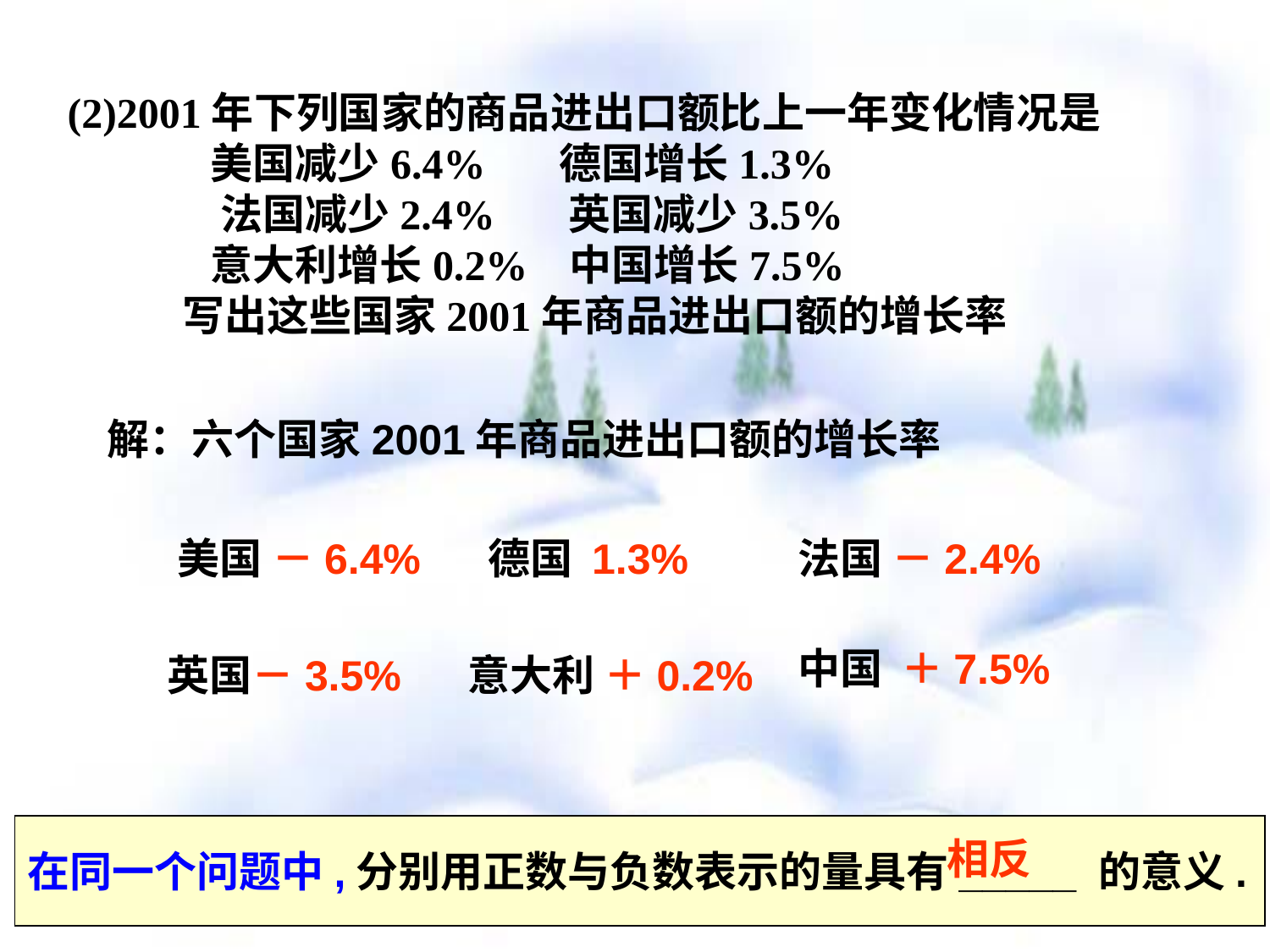

(2)2001年下列国家的商品进出口额比上一年变化情况是
              美国减少6.4%      德国增长1.3%
               法国减少2.4%      英国减少3.5%
              意大利增长0.2%   中国增长7.5%
           写出这些国家2001年商品进出口额的增长率
解：六个国家2001年商品进出口额的增长率
美国 －6.4%
德国 1.3%
法国 －2.4%
中国  ＋7.5%
英国－3.5%
意大利 ＋0.2%
在同一个问题中,分别用正数与负数表示的量具有_____ 的意义.
相反